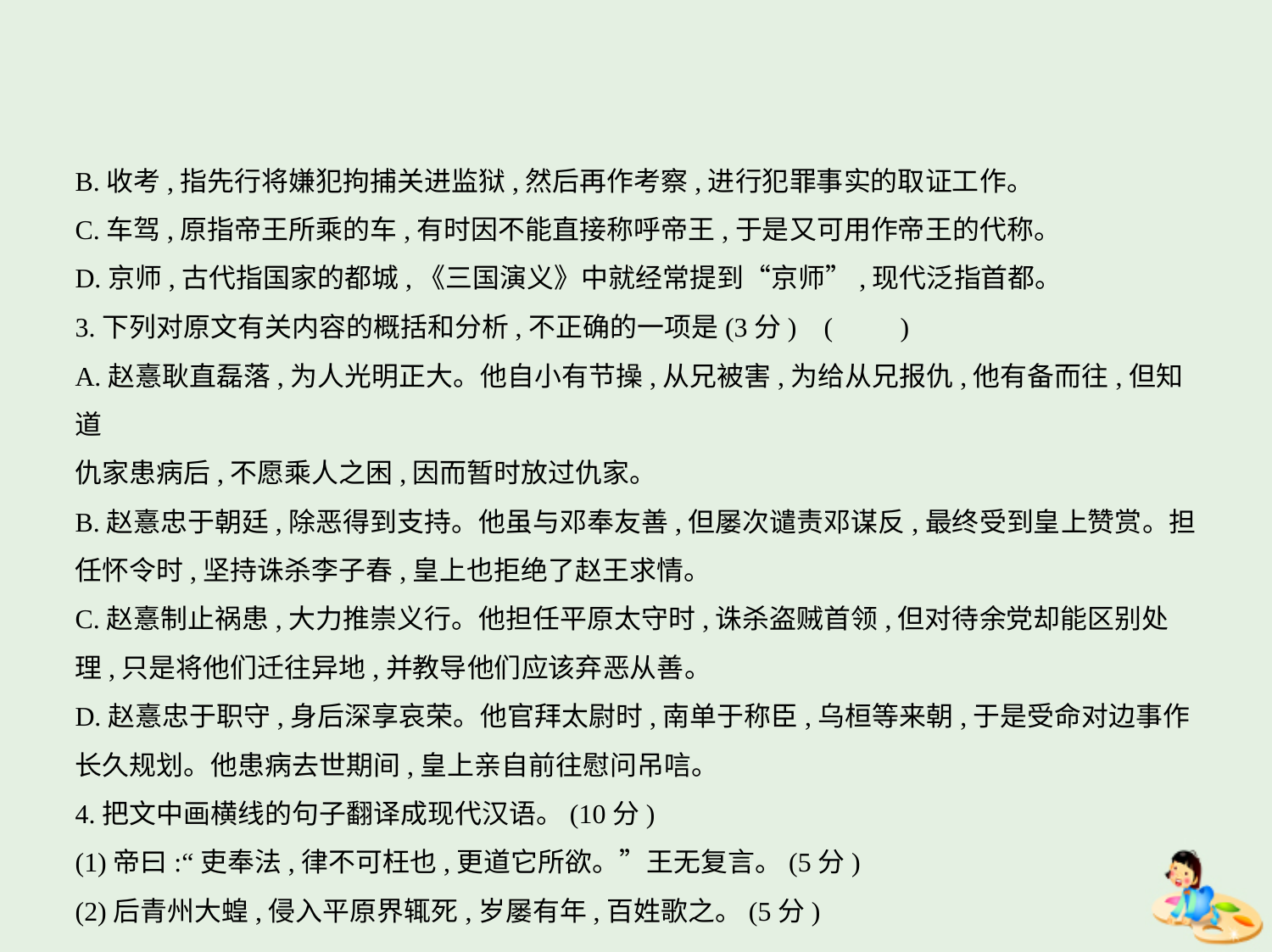

B.收考,指先行将嫌犯拘捕关进监狱,然后再作考察,进行犯罪事实的取证工作。
C.车驾,原指帝王所乘的车,有时因不能直接称呼帝王,于是又可用作帝王的代称。
D.京师,古代指国家的都城,《三国演义》中就经常提到“京师”,现代泛指首都。
3.下列对原文有关内容的概括和分析,不正确的一项是(3分) (　　)
A.赵憙耿直磊落,为人光明正大。他自小有节操,从兄被害,为给从兄报仇,他有备而往,但知道
仇家患病后,不愿乘人之困,因而暂时放过仇家。
B.赵憙忠于朝廷,除恶得到支持。他虽与邓奉友善,但屡次谴责邓谋反,最终受到皇上赞赏。担
任怀令时,坚持诛杀李子春,皇上也拒绝了赵王求情。
C.赵憙制止祸患,大力推崇义行。他担任平原太守时,诛杀盗贼首领,但对待余党却能区别处
理,只是将他们迁往异地,并教导他们应该弃恶从善。
D.赵憙忠于职守,身后深享哀荣。他官拜太尉时,南单于称臣,乌桓等来朝,于是受命对边事作
长久规划。他患病去世期间,皇上亲自前往慰问吊唁。
4.把文中画横线的句子翻译成现代汉语。(10分)
(1)帝曰:“吏奉法,律不可枉也,更道它所欲。”王无复言。(5分)
(2)后青州大蝗,侵入平原界辄死,岁屡有年,百姓歌之。(5分)